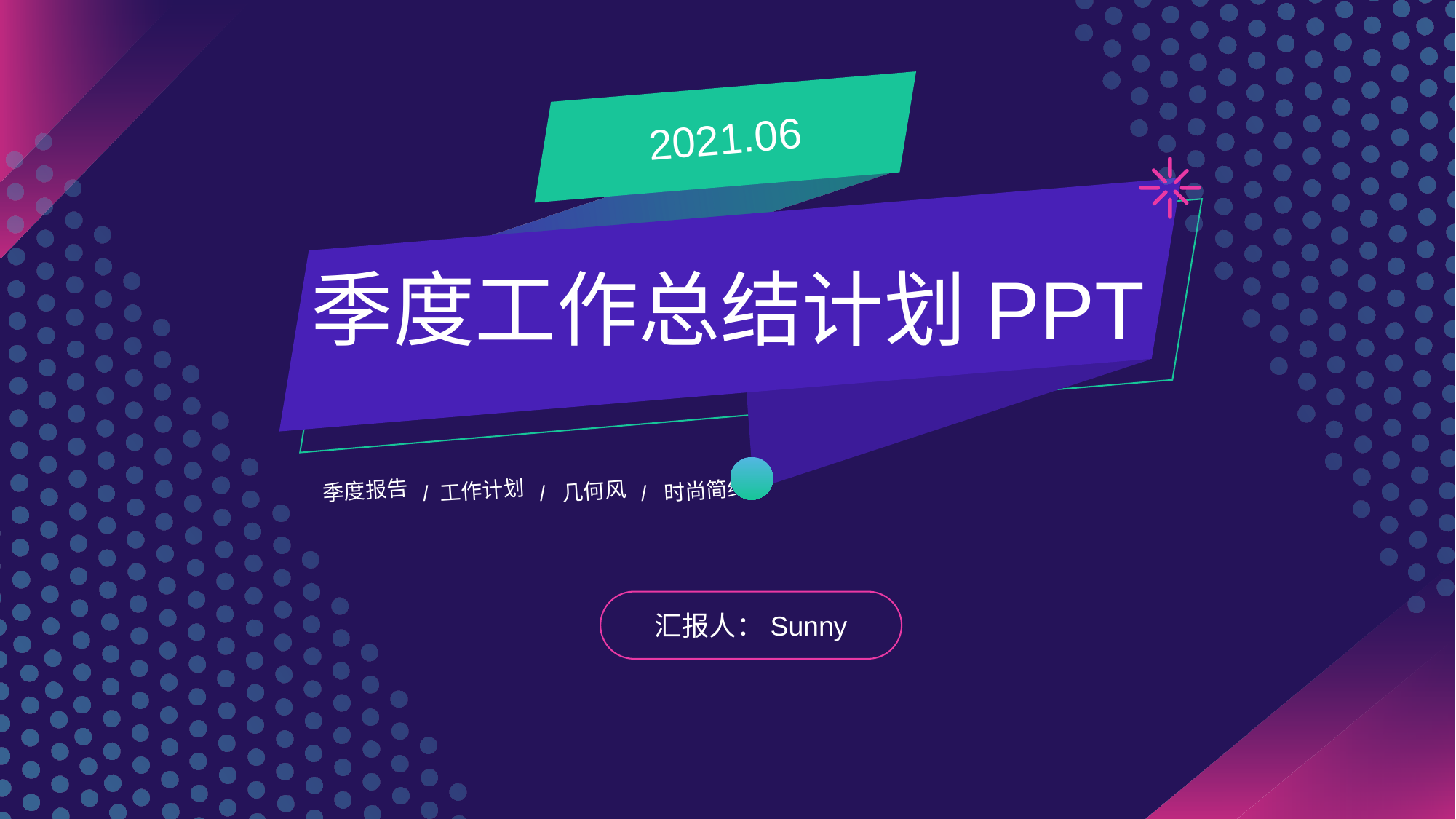

2021.06

季度工作总结计划PPT

季度报告  / 工作计划  /  几何风  /  时尚简约

汇报人：Sunny